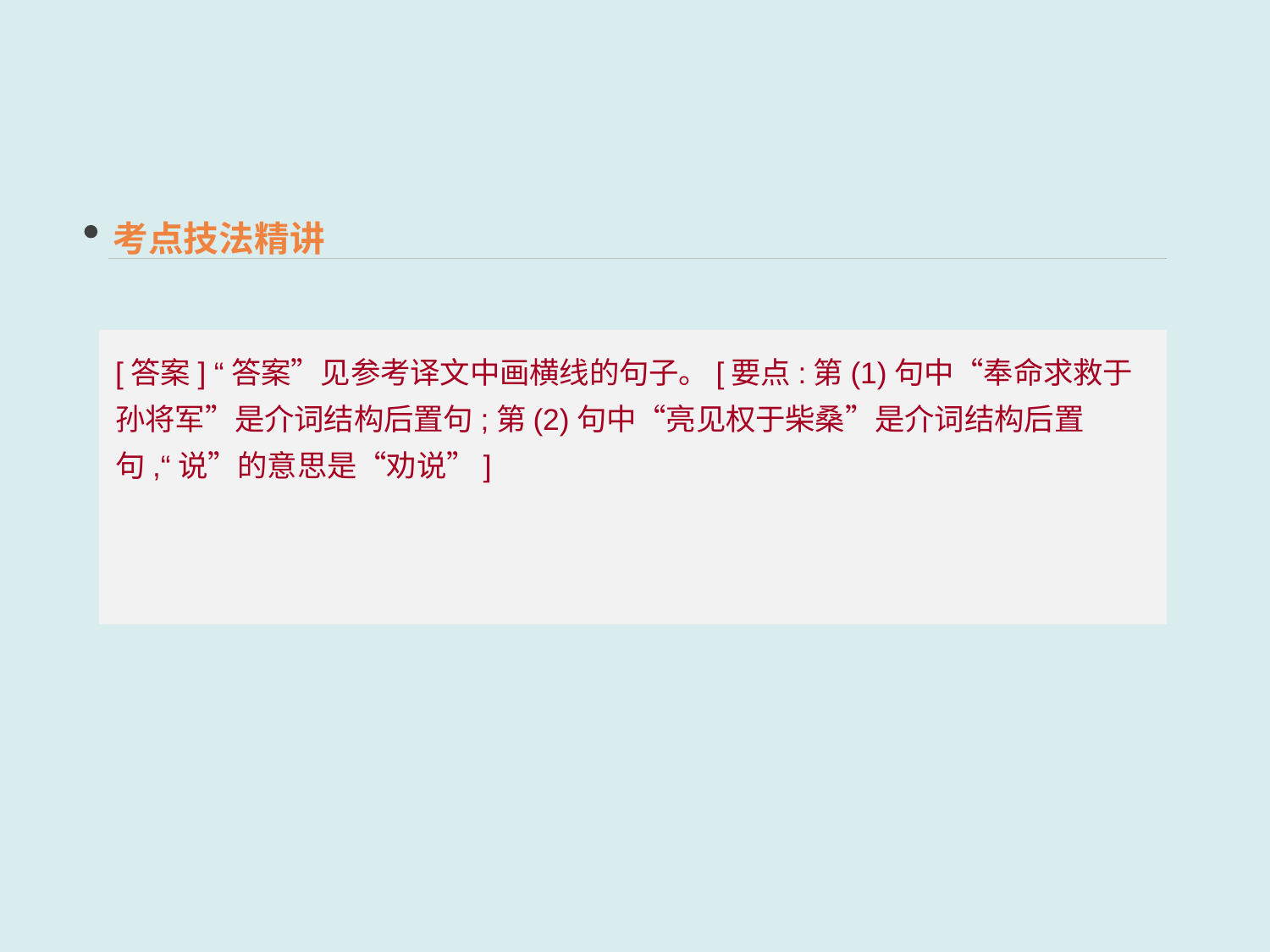

考点技法精讲

[答案] “答案”见参考译文中画横线的句子。[要点:第(1)句中“奉命求救于孙将军”是介词结构后置句;第(2)句中“亮见权于柴桑”是介词结构后置句,“说”的意思是“劝说”]